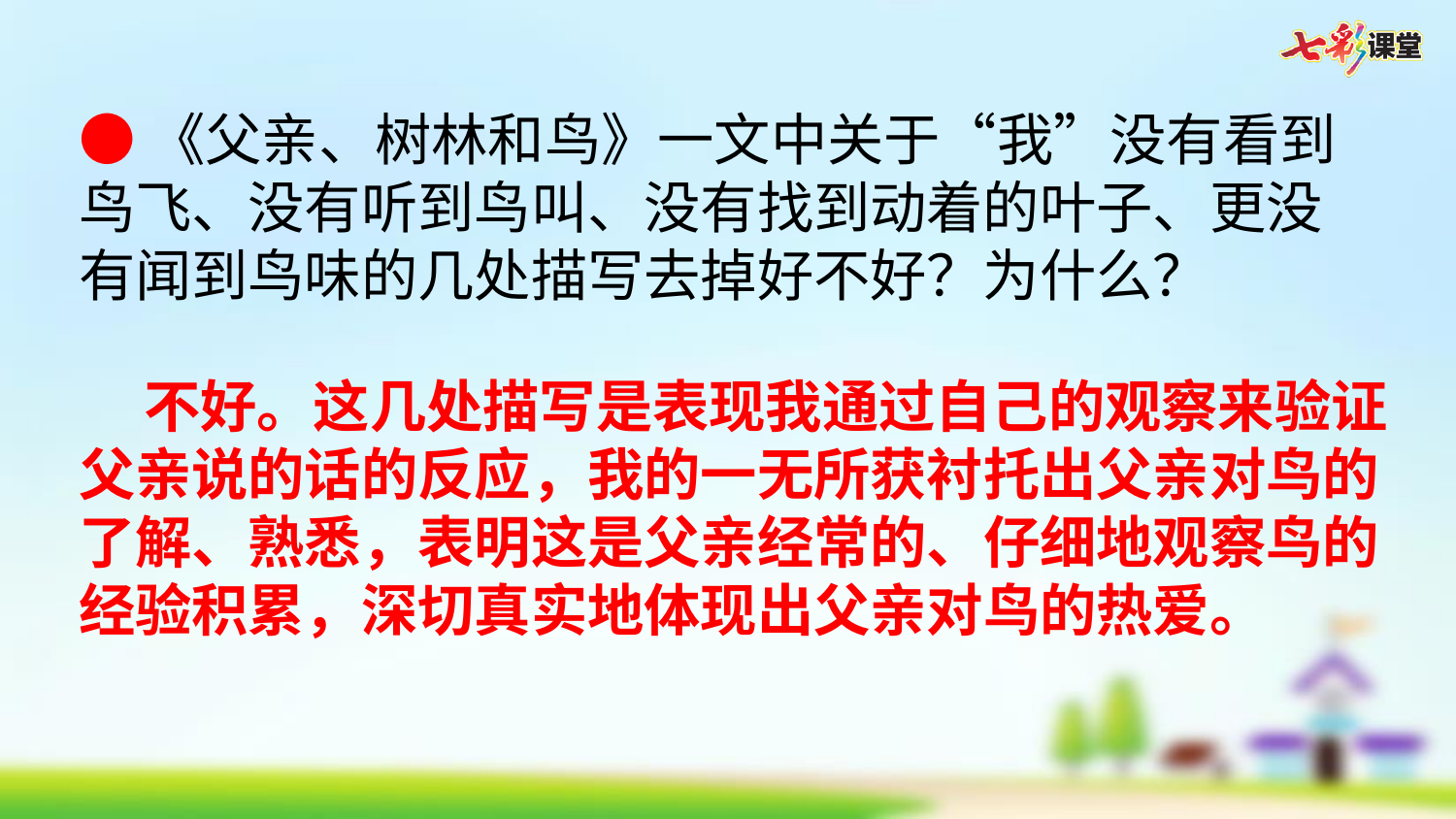

●《父亲、树林和鸟》一文中关于“我”没有看到鸟飞、没有听到鸟叫、没有找到动着的叶子、更没有闻到鸟味的几处描写去掉好不好？为什么？
    不好。这几处描写是表现我通过自己的观察来验证父亲说的话的反应，我的一无所获衬托出父亲对鸟的了解、熟悉，表明这是父亲经常的、仔细地观察鸟的经验积累，深切真实地体现出父亲对鸟的热爱。